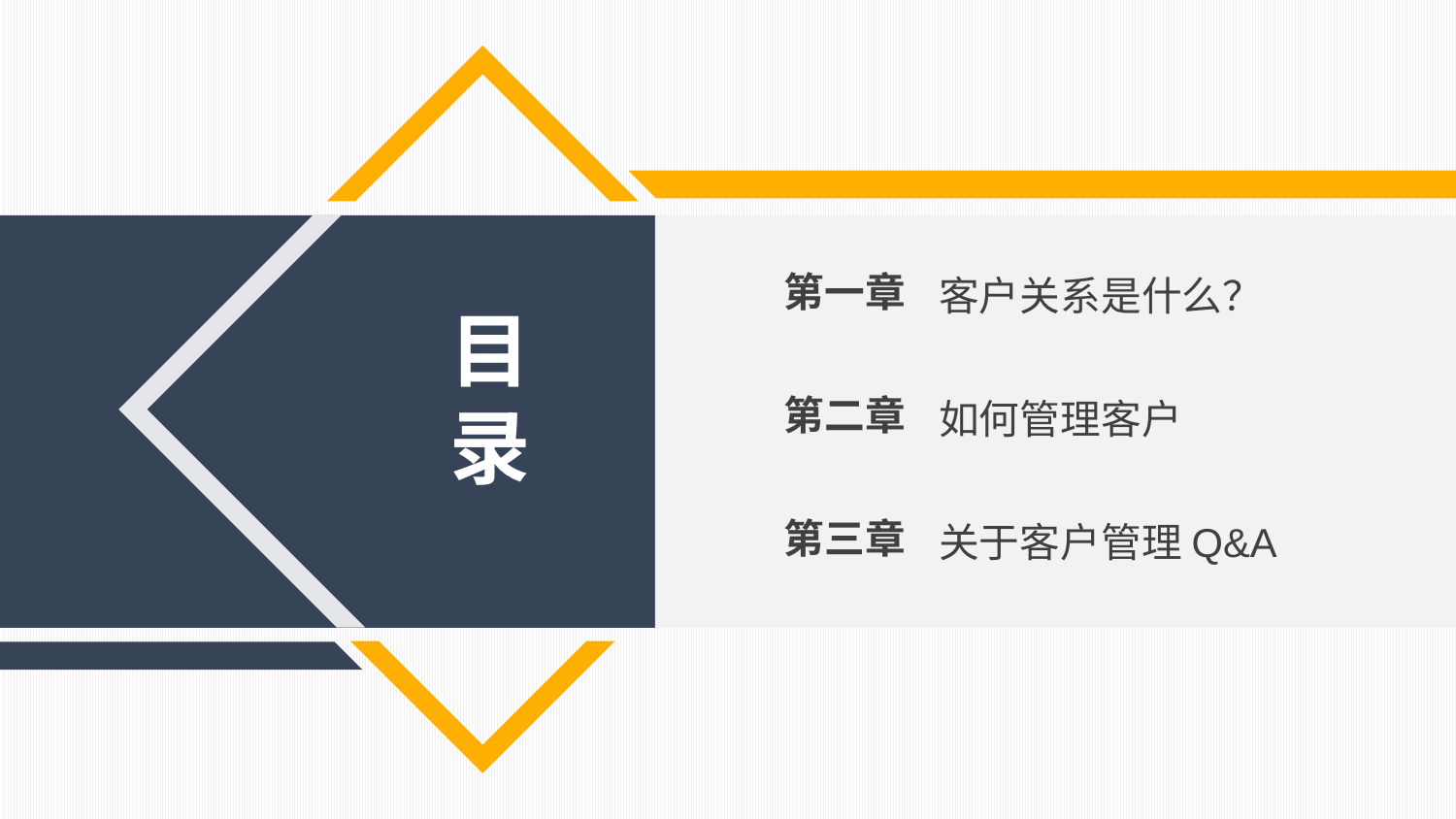

客户关系是什么？
第一章
目
录
如何管理客户
第二章
关于客户管理Q&A
第三章